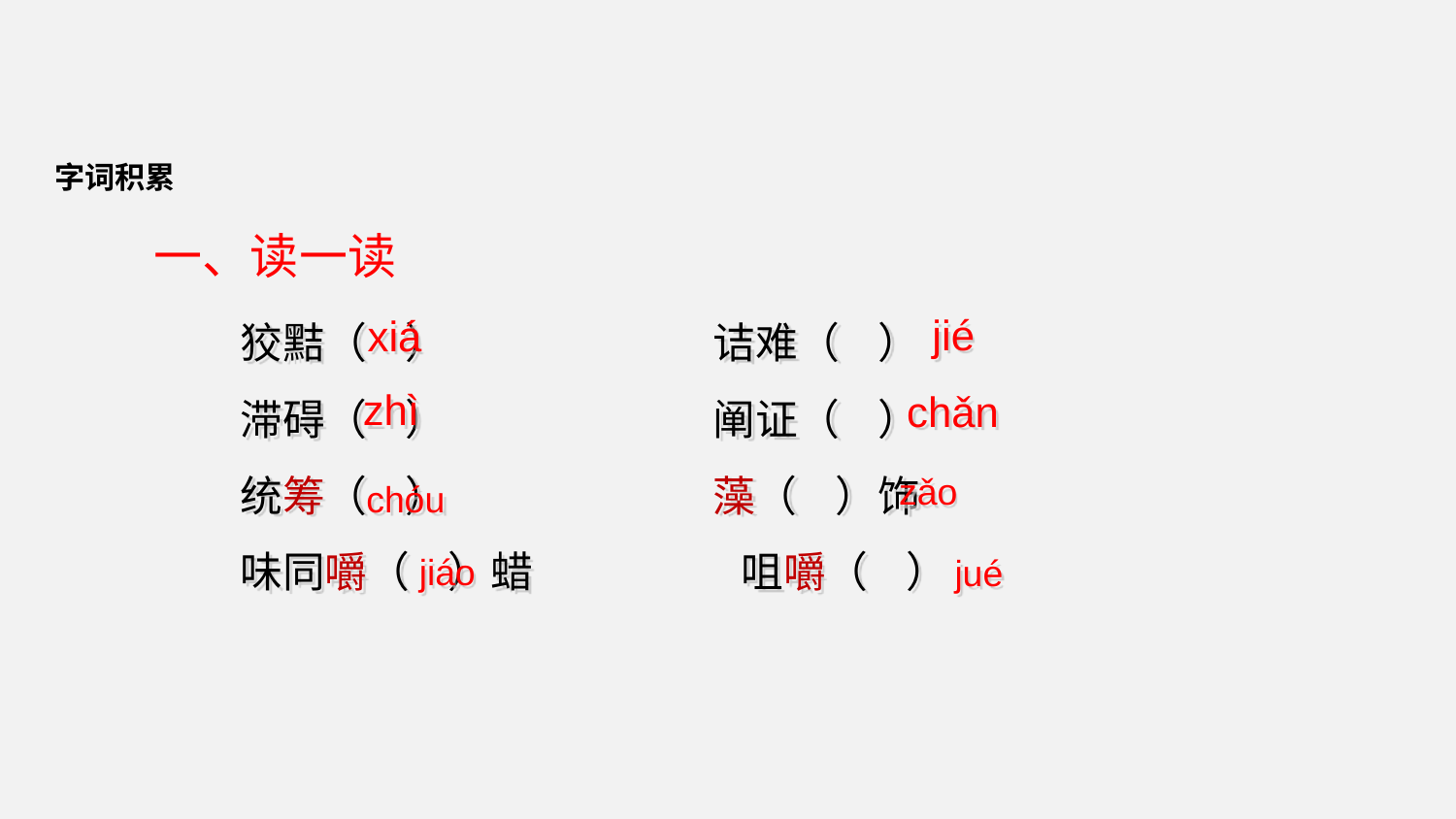

字词积累
一、读一读
狡黠（    ）                            诘难（    ）
滞碍（    ）                            阐证（    ）
统筹（    ）                            藻（    ）饰
味同嚼（    ）蜡                      咀嚼（    ）
jié
xiá
zhì
chǎn
zǎo
chóu
jiáo
jué